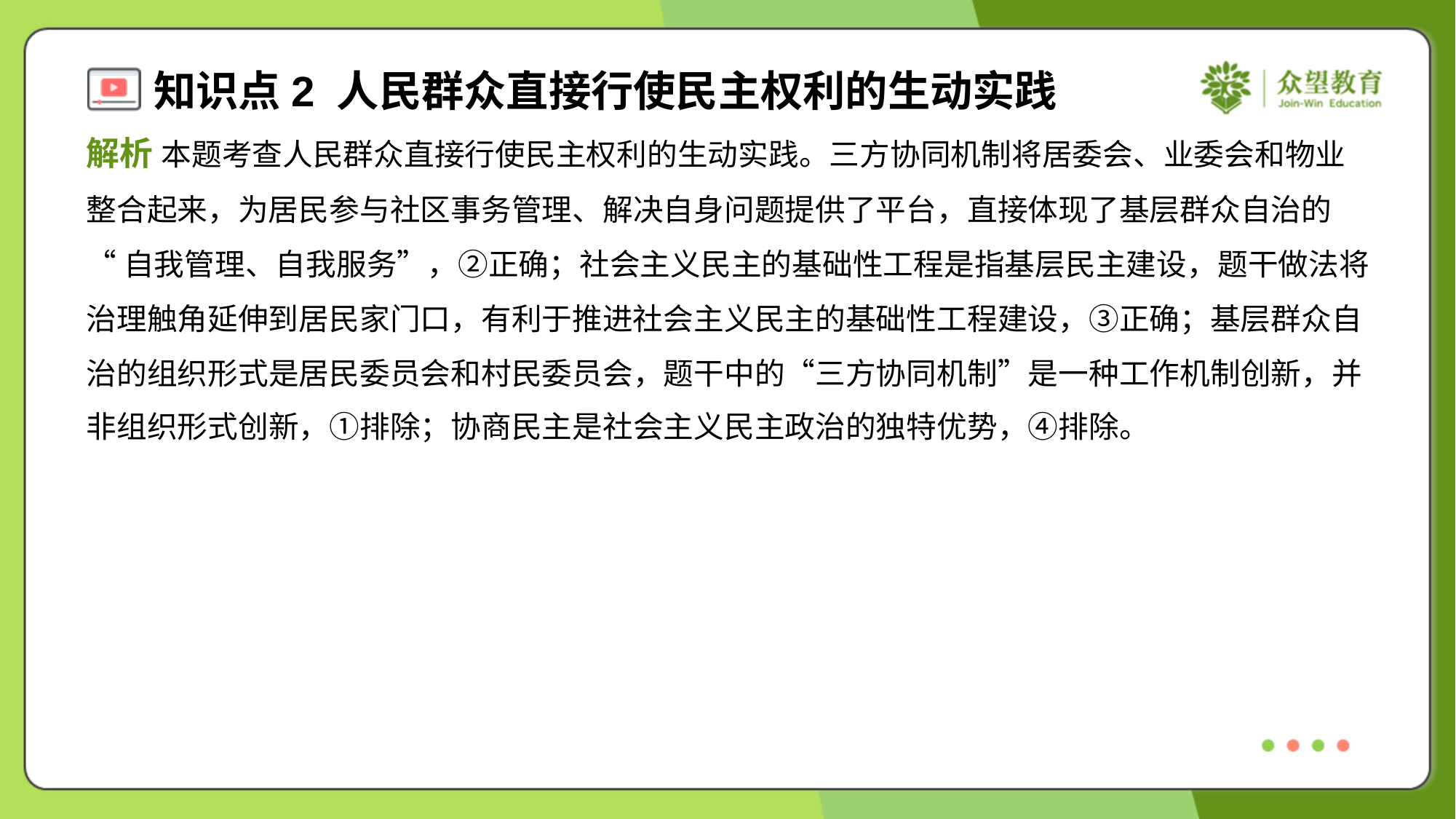

解析 本题考查人民群众直接行使民主权利的生动实践。三方协同机制将居委会、业委会和物业
整合起来，为居民参与社区事务管理、解决自身问题提供了平台，直接体现了基层群众自治的
“自我管理、自我服务”，②正确；社会主义民主的基础性工程是指基层民主建设，题干做法将
治理触角延伸到居民家门口，有利于推进社会主义民主的基础性工程建设，③正确；基层群众自
治的组织形式是居民委员会和村民委员会，题干中的“三方协同机制”是一种工作机制创新，并
非组织形式创新，①排除；协商民主是社会主义民主政治的独特优势，④排除。